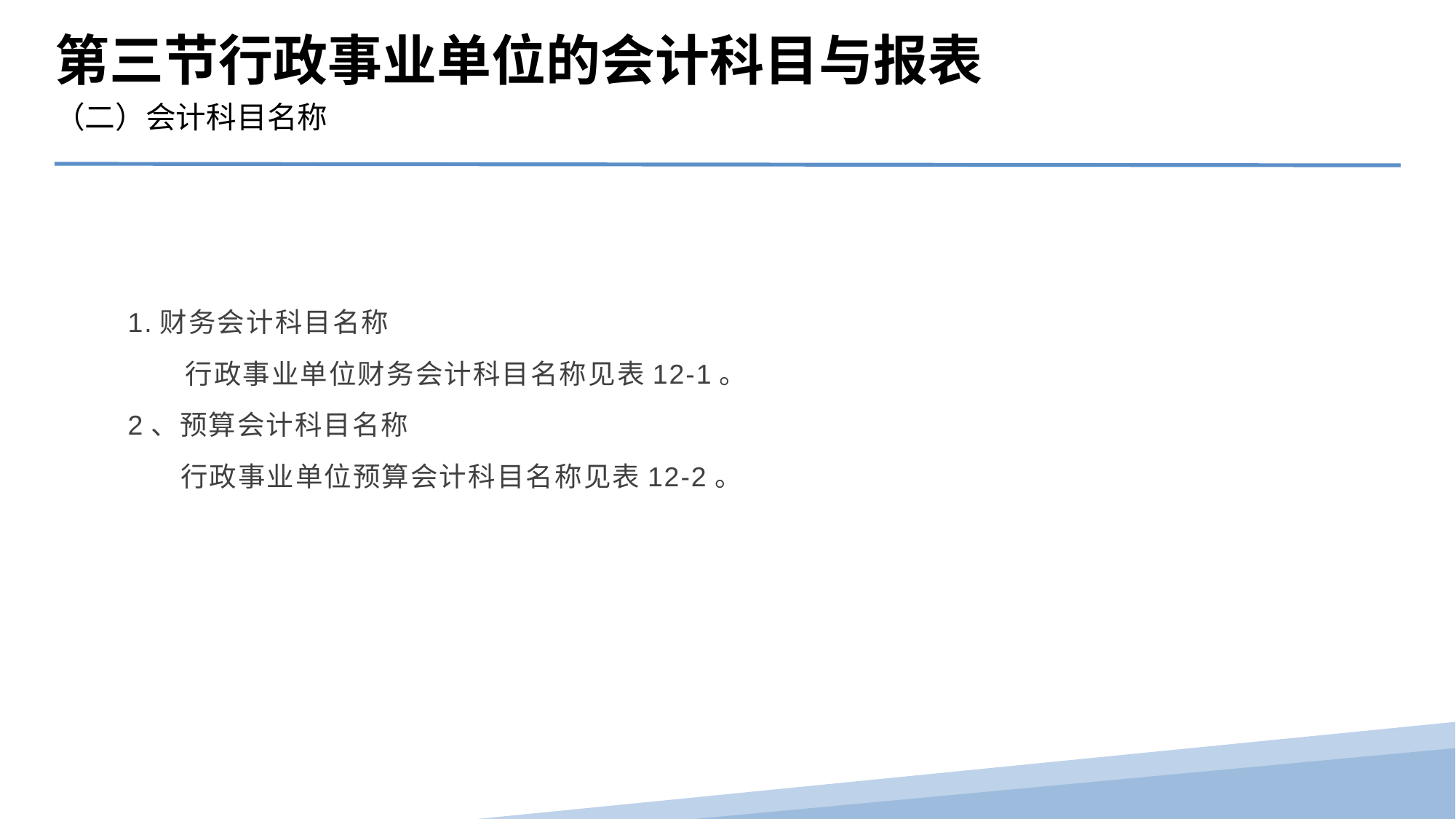

第三节行政事业单位的会计科目与报表
（二）会计科目名称
1.财务会计科目名称
　　行政事业单位财务会计科目名称见表12-1。
2、预算会计科目名称
      行政事业单位预算会计科目名称见表12-2。